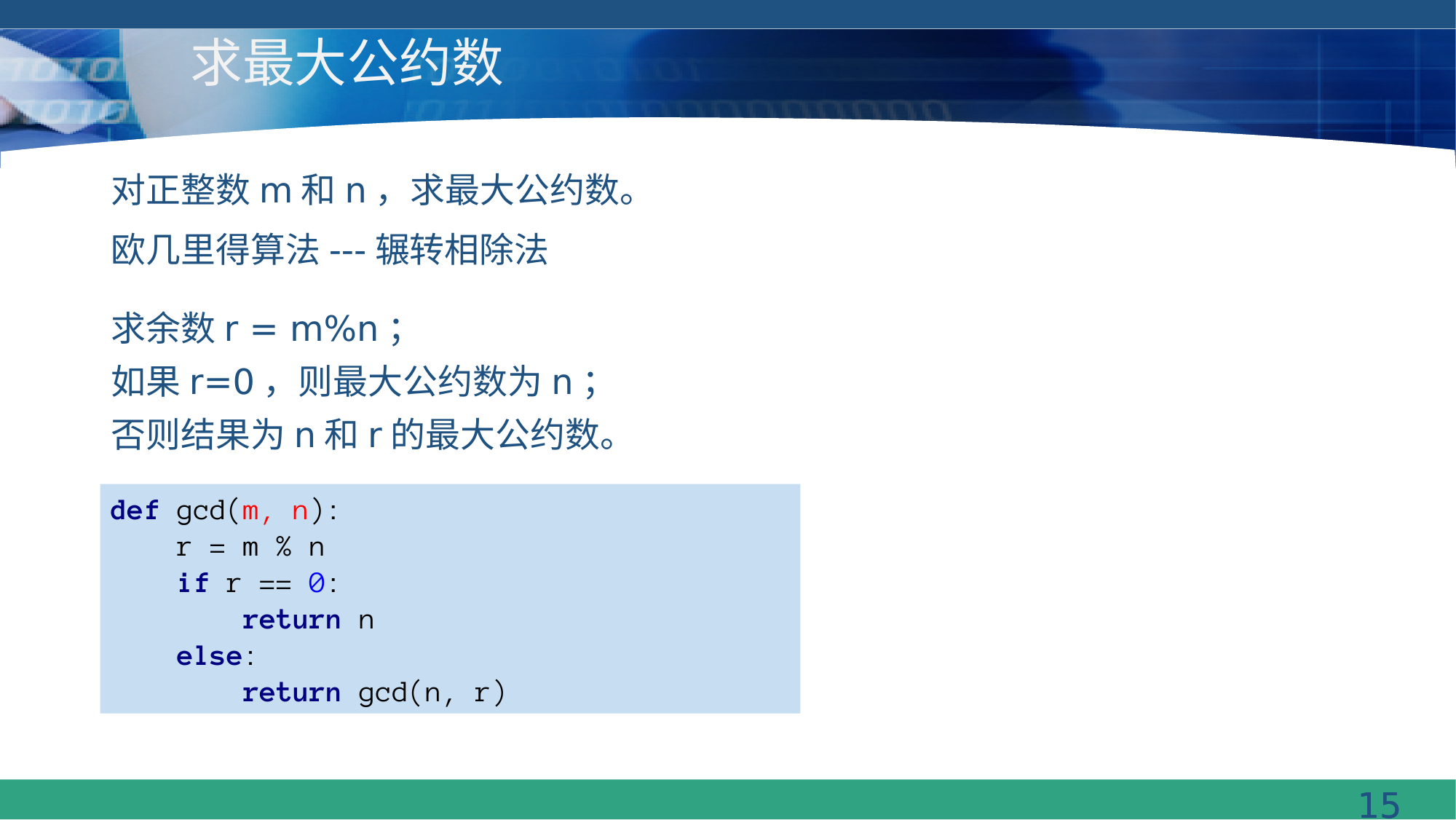

# 求最大公约数
对正整数m和n，求最大公约数。
欧几里得算法---辗转相除法
求余数r = m%n；
如果r=0，则最大公约数为n；
否则结果为n和r的最大公约数。
def gcd(m, n):
    r = m % n
    if r == 0:
        return n
    else:
        return gcd(n, r)